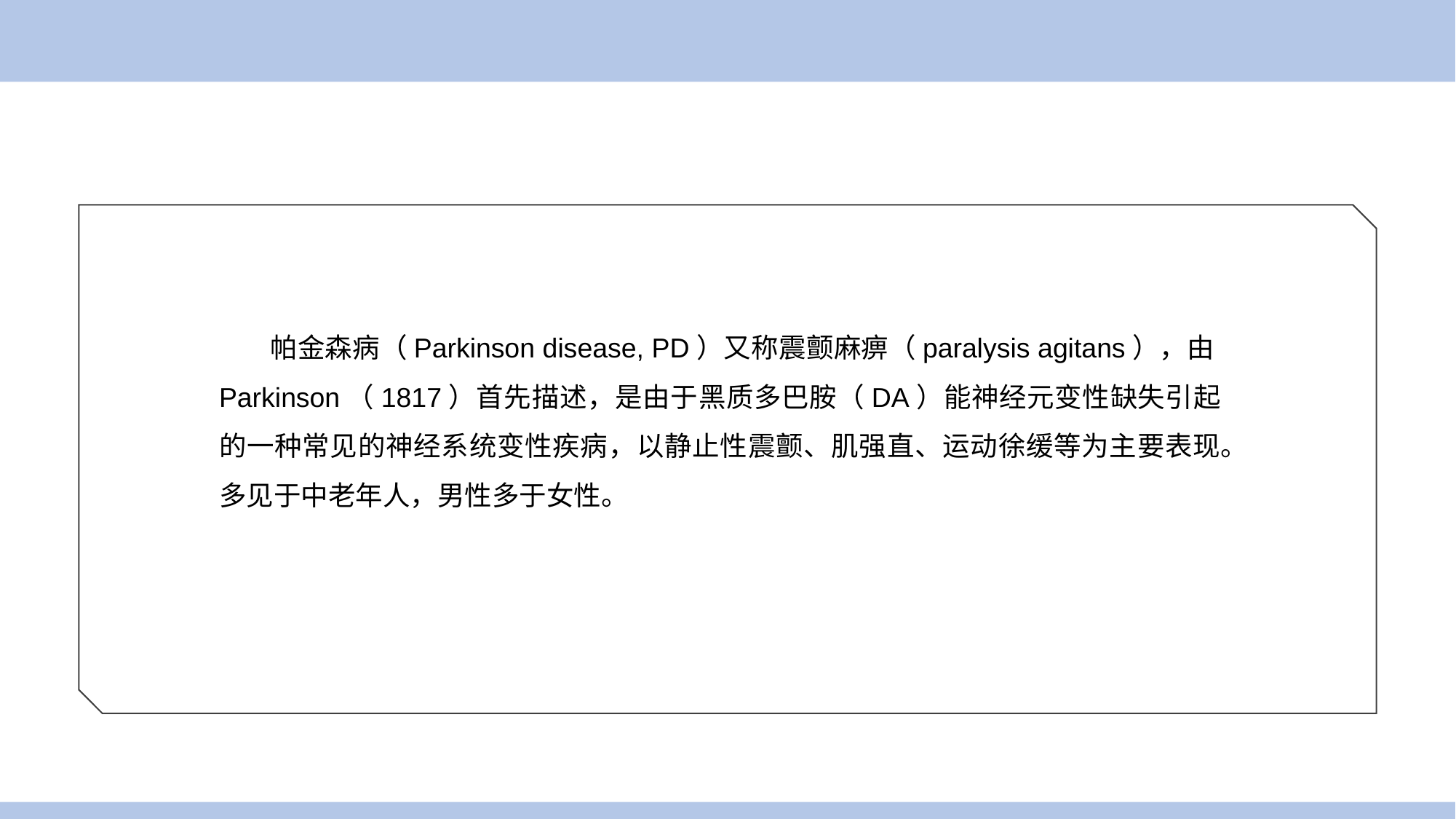

帕金森病（Parkinson disease, PD）又称震颤麻痹（paralysis agitans），由Parkinson（1817）首先描述，是由于黑质多巴胺（DA）能神经元变性缺失引起的一种常见的神经系统变性疾病，以静止性震颤、肌强直、运动徐缓等为主要表现。多见于中老年人，男性多于女性。